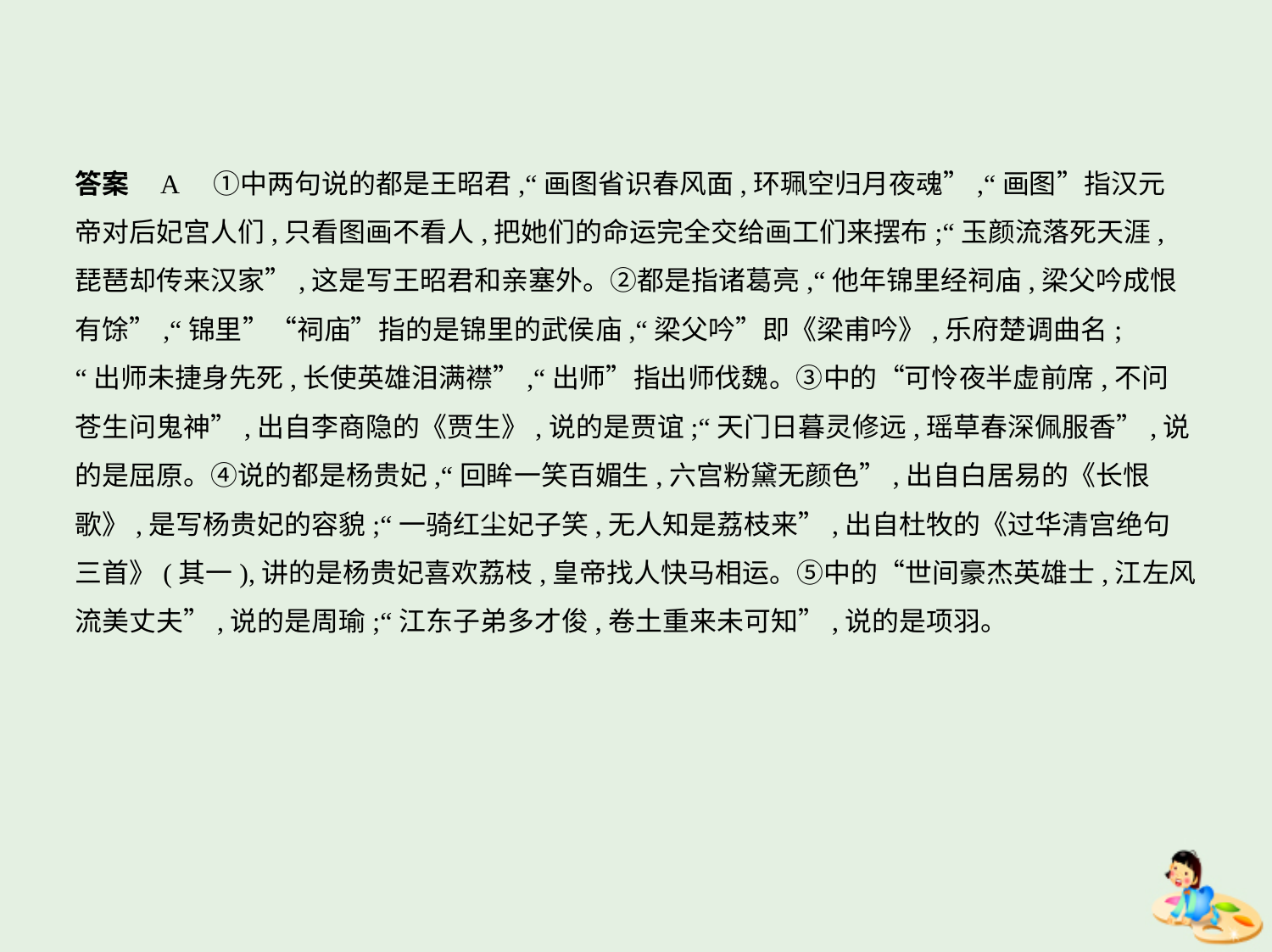

答案    A　①中两句说的都是王昭君,“画图省识春风面,环珮空归月夜魂”,“画图”指汉元
帝对后妃宫人们,只看图画不看人,把她们的命运完全交给画工们来摆布;“玉颜流落死天涯,
琵琶却传来汉家”,这是写王昭君和亲塞外。②都是指诸葛亮,“他年锦里经祠庙,梁父吟成恨
有馀”,“锦里”“祠庙”指的是锦里的武侯庙,“梁父吟”即《梁甫吟》,乐府楚调曲名;
“出师未捷身先死,长使英雄泪满襟”,“出师”指出师伐魏。③中的“可怜夜半虚前席,不问
苍生问鬼神”,出自李商隐的《贾生》,说的是贾谊;“天门日暮灵修远,瑶草春深佩服香”,说
的是屈原。④说的都是杨贵妃,“回眸一笑百媚生,六宫粉黛无颜色”,出自白居易的《长恨
歌》,是写杨贵妃的容貌;“一骑红尘妃子笑,无人知是荔枝来”,出自杜牧的《过华清宫绝句
三首》(其一),讲的是杨贵妃喜欢荔枝,皇帝找人快马相运。⑤中的“世间豪杰英雄士,江左风
流美丈夫”,说的是周瑜;“江东子弟多才俊,卷土重来未可知”,说的是项羽。